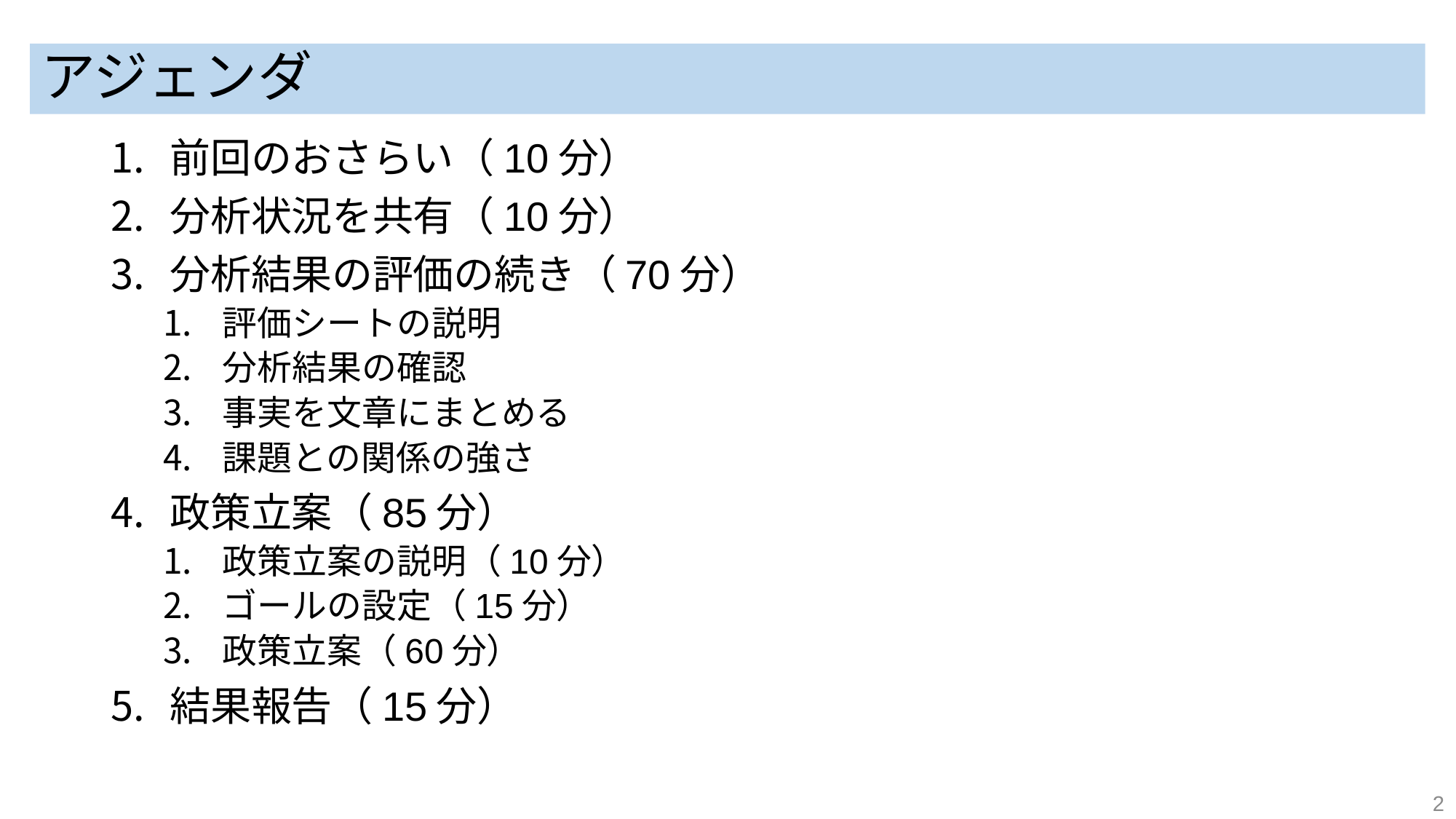

# アジェンダ
前回のおさらい（10分）
分析状況を共有（10分）
分析結果の評価の続き（70分）
評価シートの説明
分析結果の確認
事実を文章にまとめる
課題との関係の強さ
政策立案（85分）
政策立案の説明（10分）
ゴールの設定（15分）
政策立案（60分）
結果報告（15分）
2